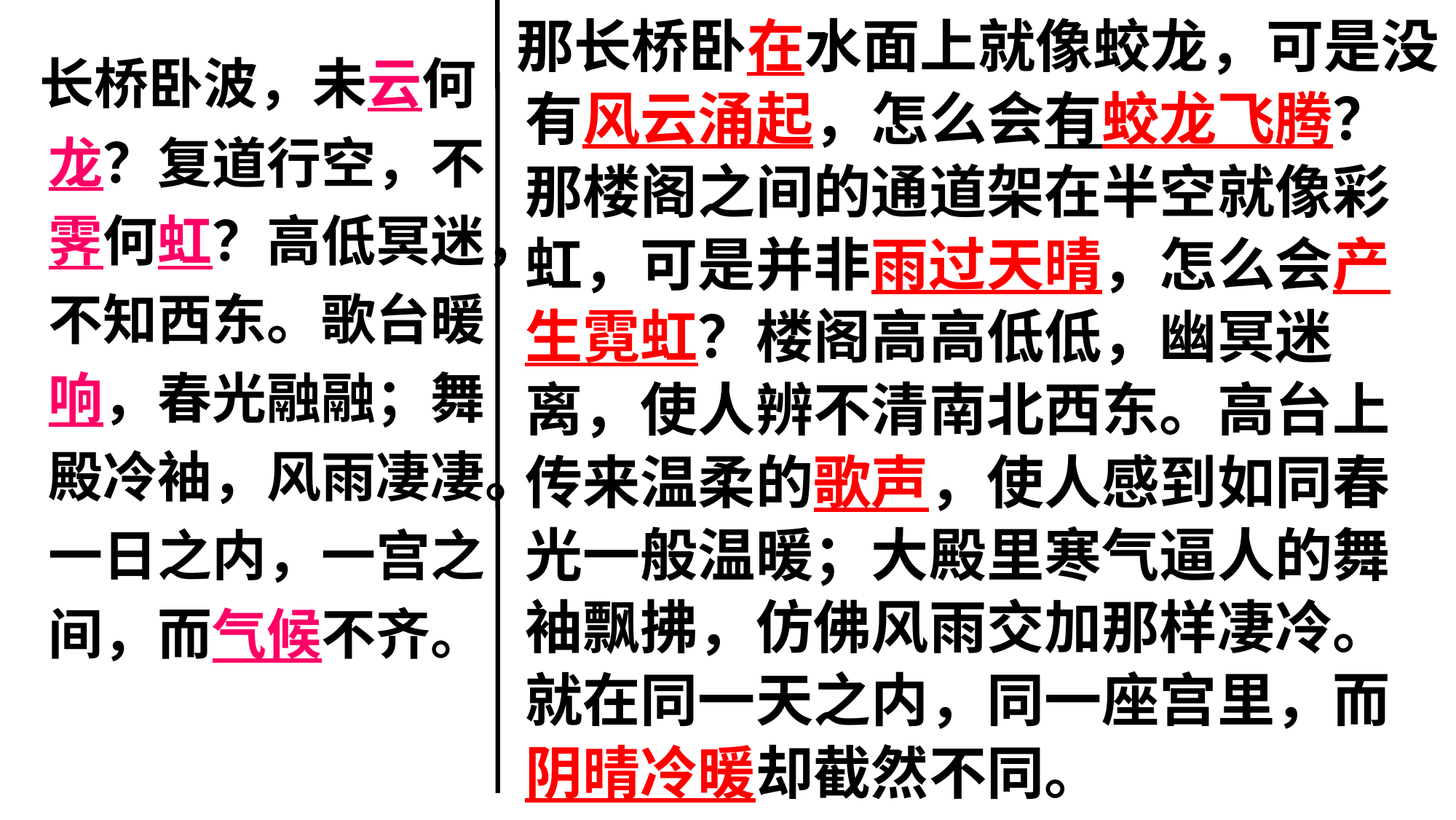

那长桥卧在水面上就像蛟龙，可是没有风云涌起，怎么会有蛟龙飞腾？那楼阁之间的通道架在半空就像彩虹，可是并非雨过天晴，怎么会产生霓虹？楼阁高高低低，幽冥迷离，使人辨不清南北西东。高台上传来温柔的歌声，使人感到如同春光一般温暖；大殿里寒气逼人的舞袖飘拂，仿佛风雨交加那样凄冷。就在同一天之内，同一座宫里，而阴晴冷暖却截然不同。

  长桥卧波，未云何龙？复道行空，不霁何虹？高低冥迷，不知西东。歌台暖响，春光融融；舞殿冷袖，风雨凄凄。一日之内，一宫之间，而气候不齐。